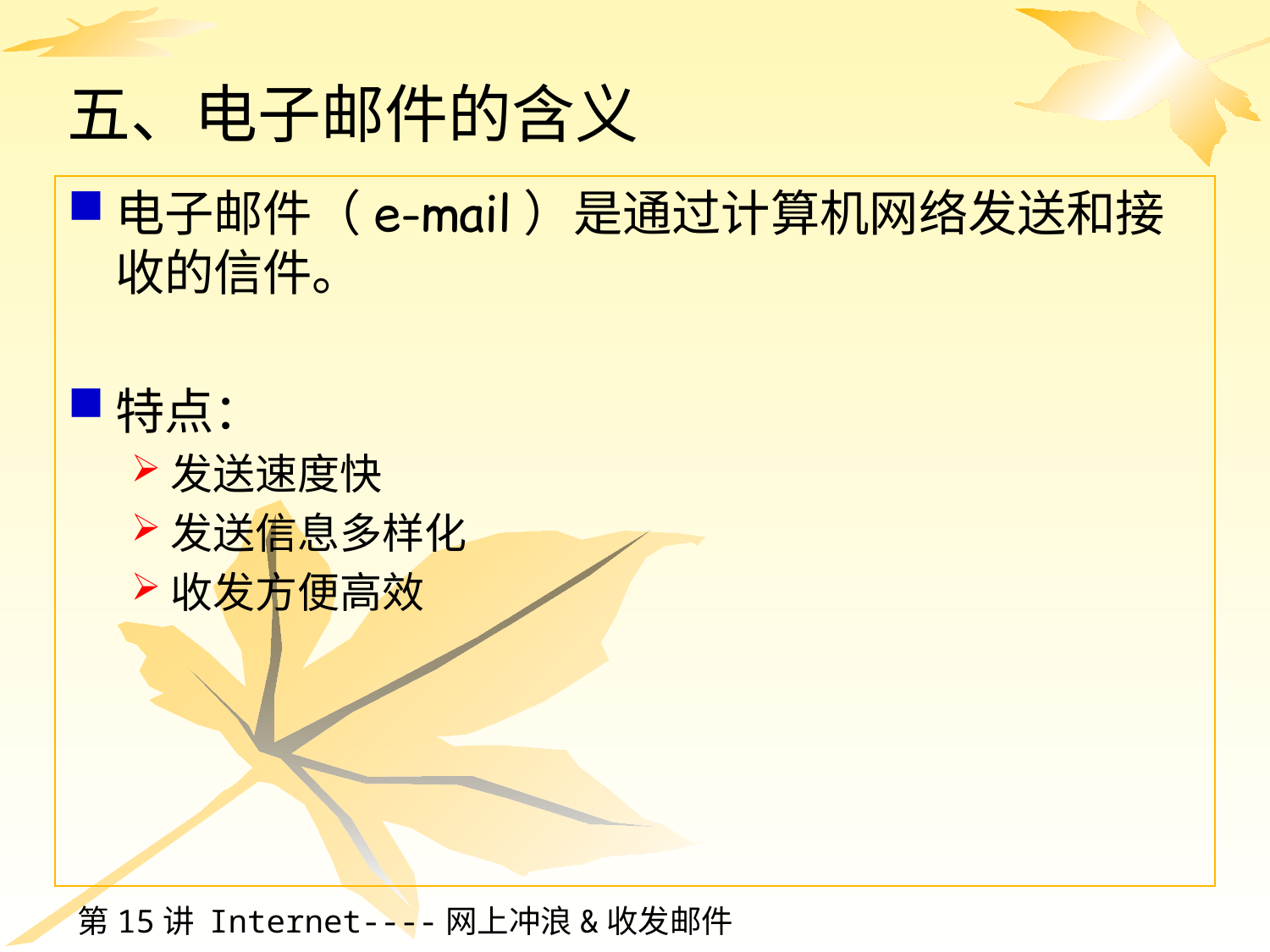

# 五、电子邮件的含义
电子邮件（e-mail）是通过计算机网络发送和接收的信件。

特点：
发送速度快
发送信息多样化
收发方便高效